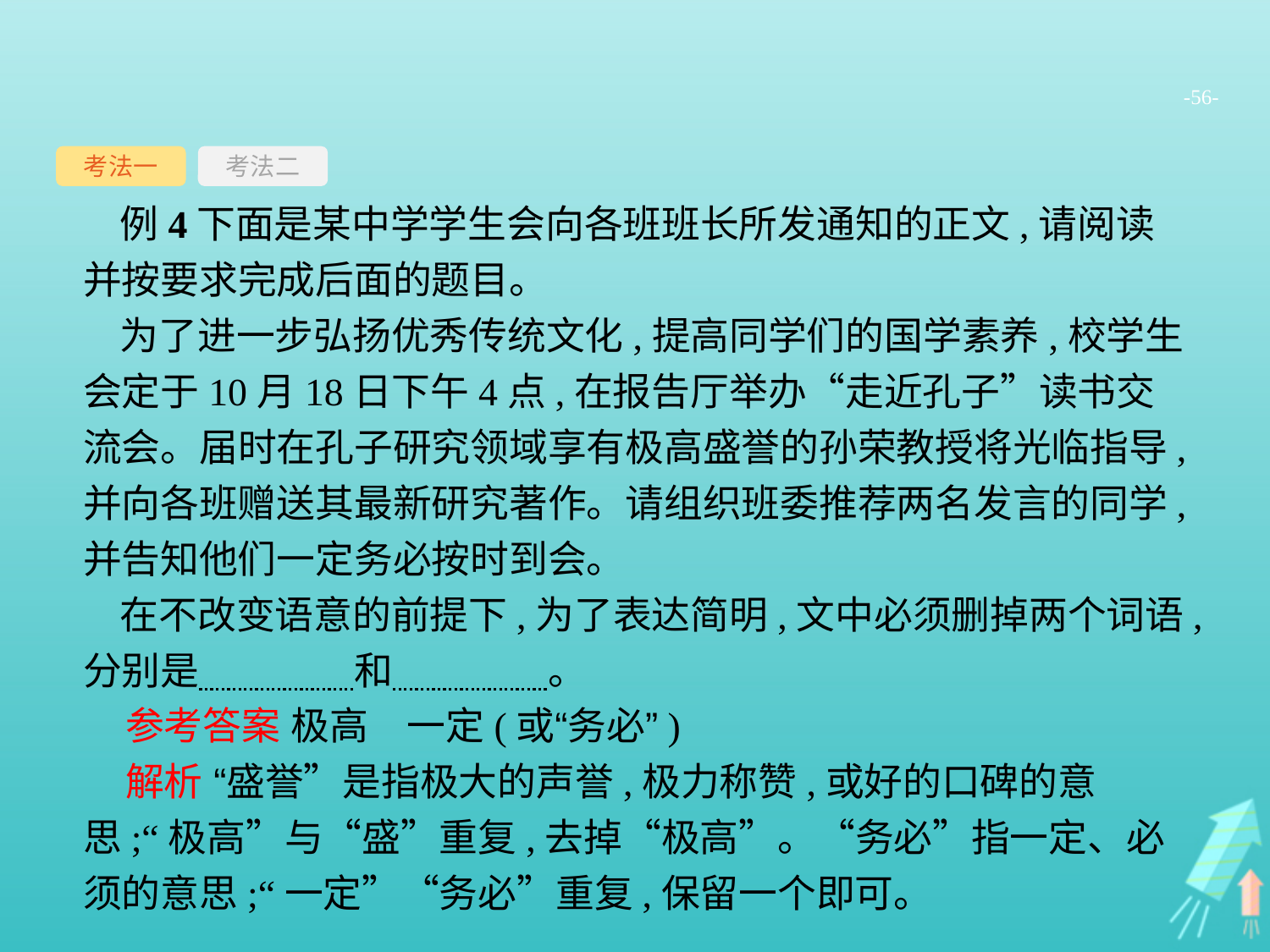

-56-
考法一
考法二
例4下面是某中学学生会向各班班长所发通知的正文,请阅读并按要求完成后面的题目。
为了进一步弘扬优秀传统文化,提高同学们的国学素养,校学生会定于10月18日下午4点,在报告厅举办“走近孔子”读书交流会。届时在孔子研究领域享有极高盛誉的孙荣教授将光临指导,并向各班赠送其最新研究著作。请组织班委推荐两名发言的同学,并告知他们一定务必按时到会。
在不改变语意的前提下,为了表达简明,文中必须删掉两个词语,分别是　　　　和　　　　。
参考答案 极高　一定(或“务必”)
解析 “盛誉”是指极大的声誉,极力称赞,或好的口碑的意思;“极高”与“盛”重复,去掉“极高”。“务必”指一定、必须的意思;“一定”“务必”重复,保留一个即可。